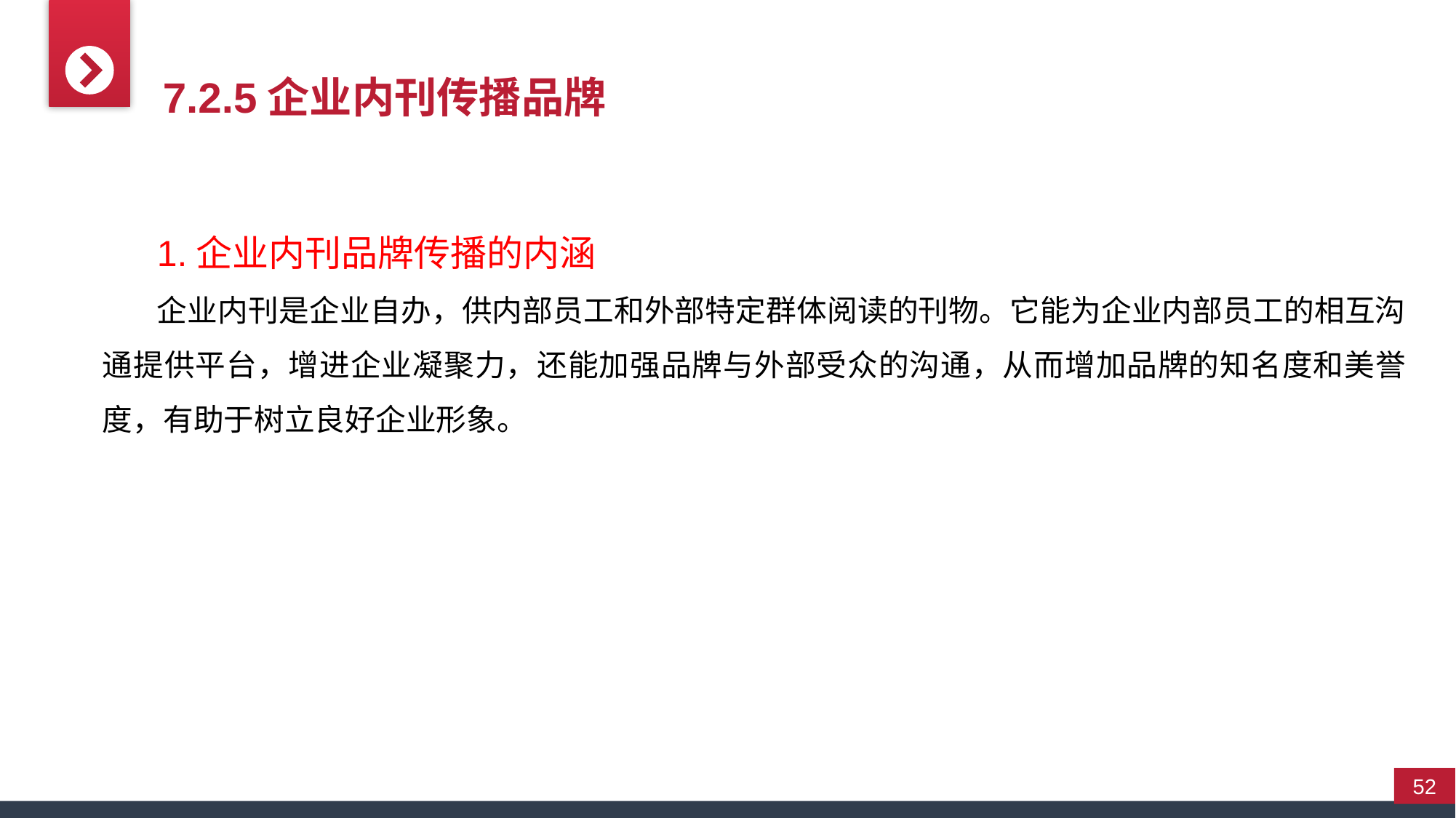

7.2.5企业内刊传播品牌
1.企业内刊品牌传播的内涵
企业内刊是企业自办，供内部员工和外部特定群体阅读的刊物。它能为企业内部员工的相互沟通提供平台，增进企业凝聚力，还能加强品牌与外部受众的沟通，从而增加品牌的知名度和美誉度，有助于树立良好企业形象。